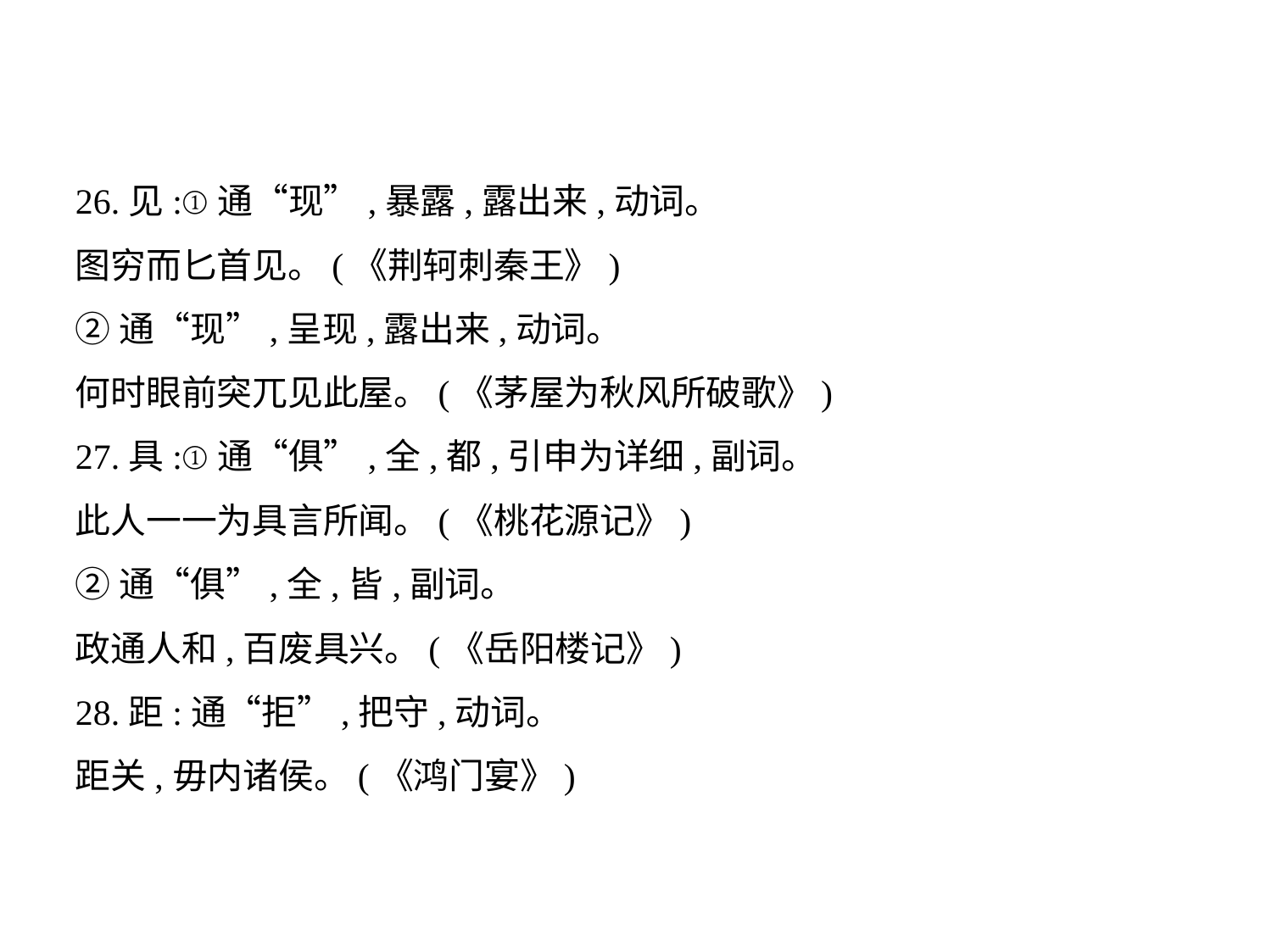

26.见:①通“现”,暴露,露出来,动词。
图穷而匕首见。(《荆轲刺秦王》)
②通“现”,呈现,露出来,动词。
何时眼前突兀见此屋。(《茅屋为秋风所破歌》)
27.具:①通“俱”,全,都,引申为详细,副词。
此人一一为具言所闻。(《桃花源记》)
②通“俱”,全,皆,副词。
政通人和,百废具兴。(《岳阳楼记》)
28.距:通“拒”,把守,动词。
距关,毋内诸侯。(《鸿门宴》)